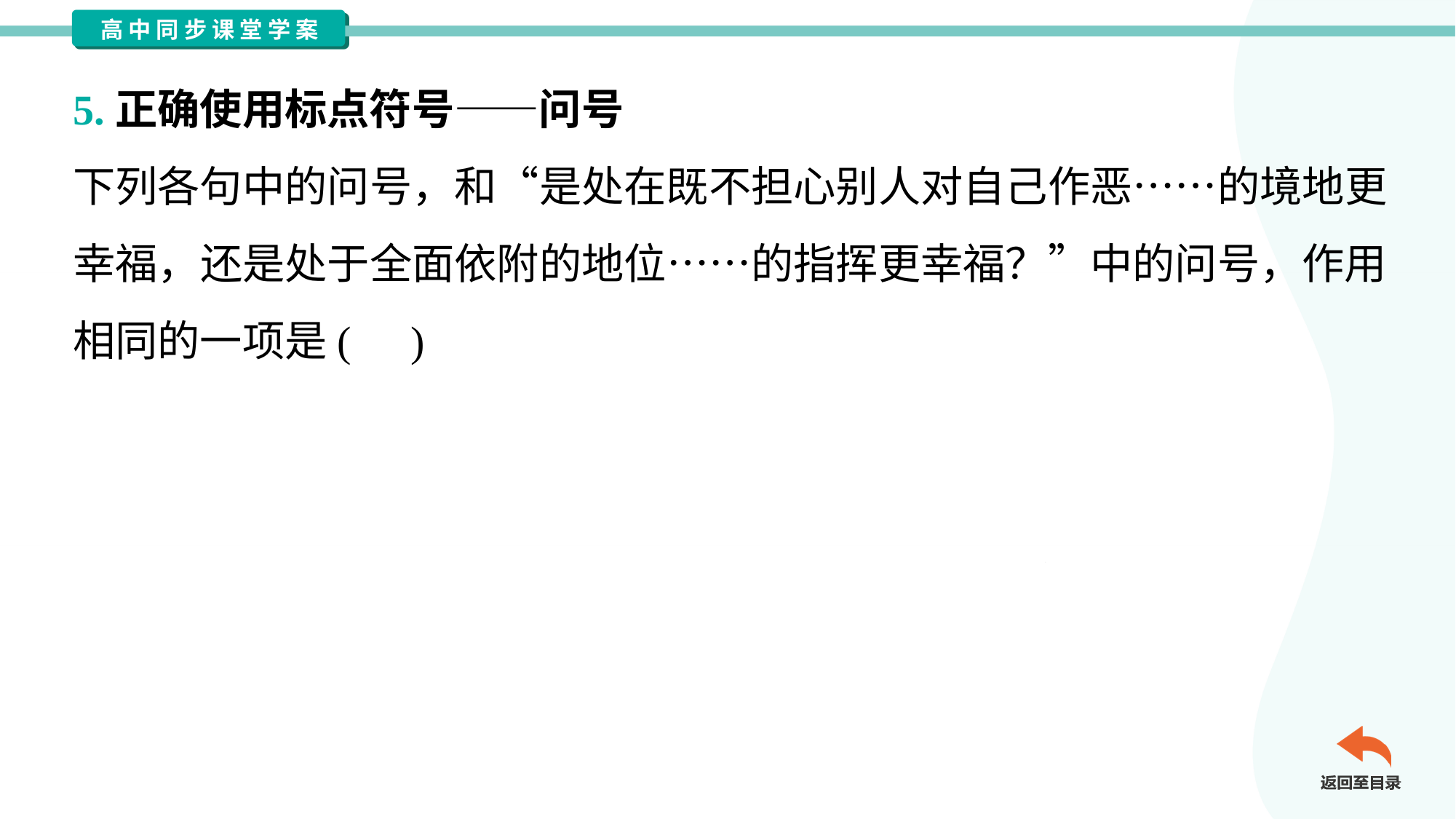

5.正确使用标点符号——问号
下列各句中的问号，和“是处在既不担心别人对自己作恶……的境地更
幸福，还是处于全面依附的地位……的指挥更幸福？”中的问号，作用
相同的一项是(     )